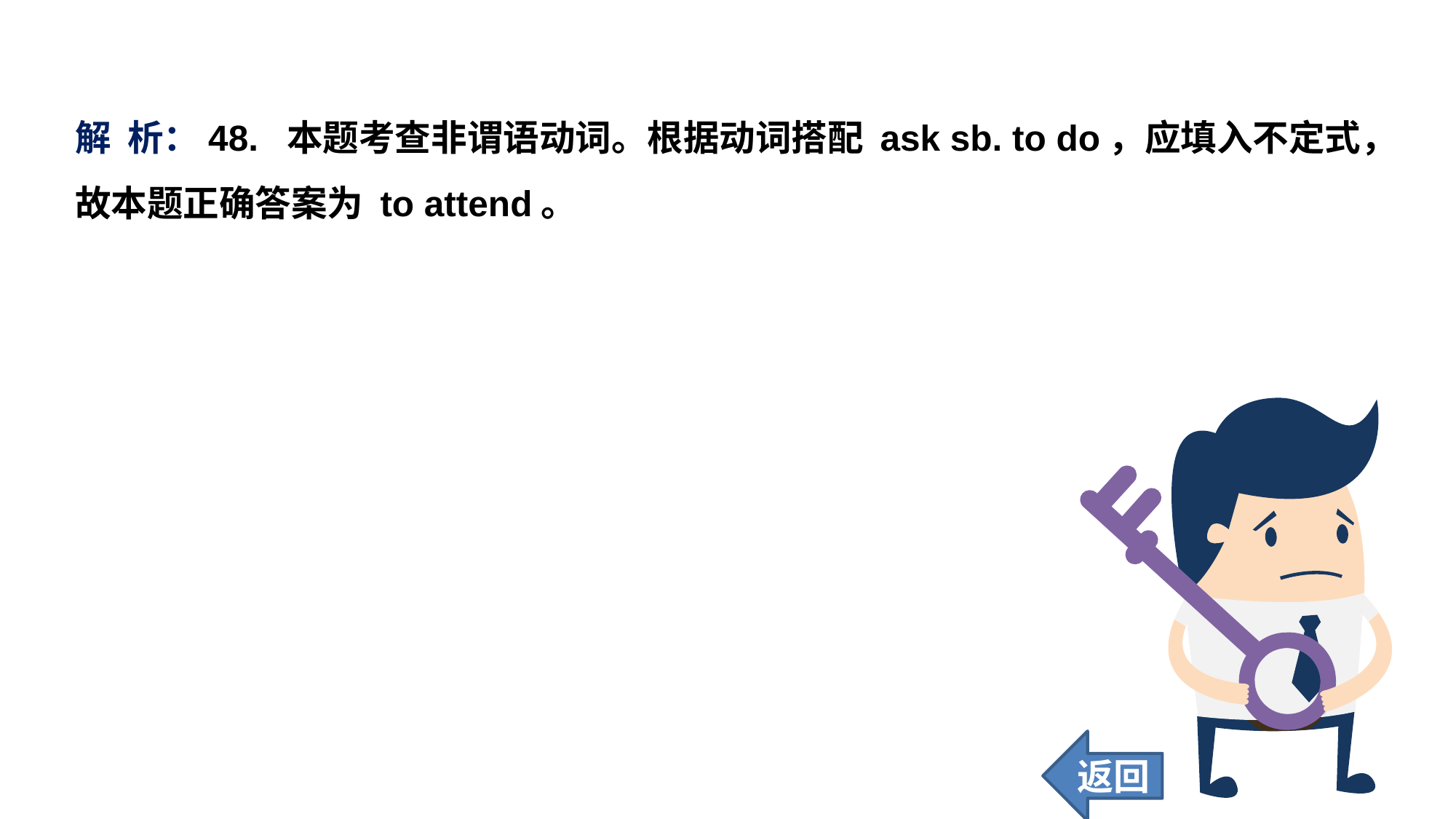

解  析：48.  本题考查非谓语动词。根据动词搭配 ask sb. to do，应填入不定式，故本题正确答案为 to attend。

返回
222